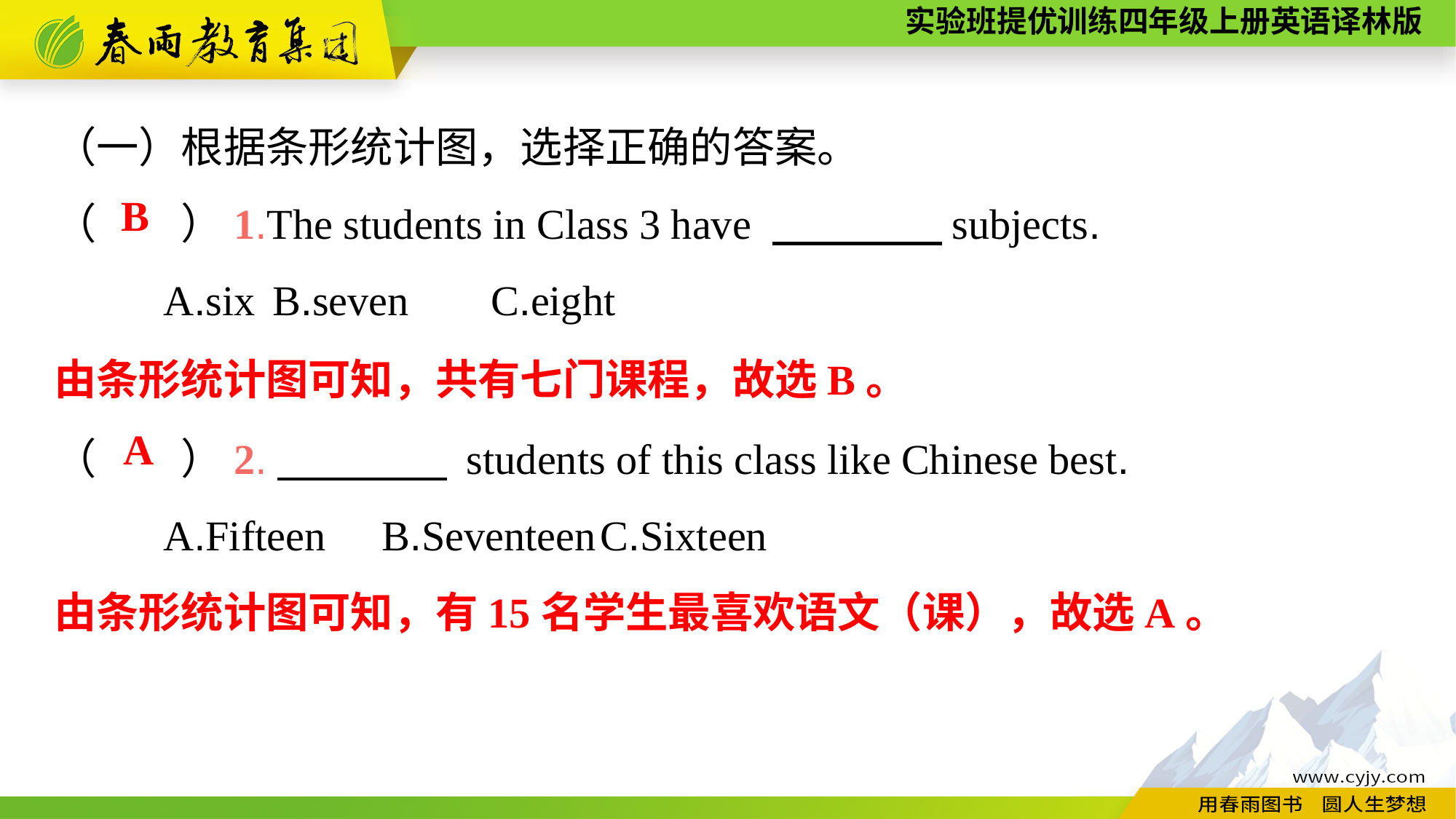

（一）根据条形统计图，选择正确的答案。
（　　）1.The students in Class 3 have 　　　　subjects.
	A.six	B.seven	C.eight
B
由条形统计图可知，共有七门课程，故选B。
（　　）2.　　　　 students of this class like Chinese best.
	A.Fifteen	B.Seventeen	C.Sixteen
A
由条形统计图可知，有15名学生最喜欢语文（课），故选A。